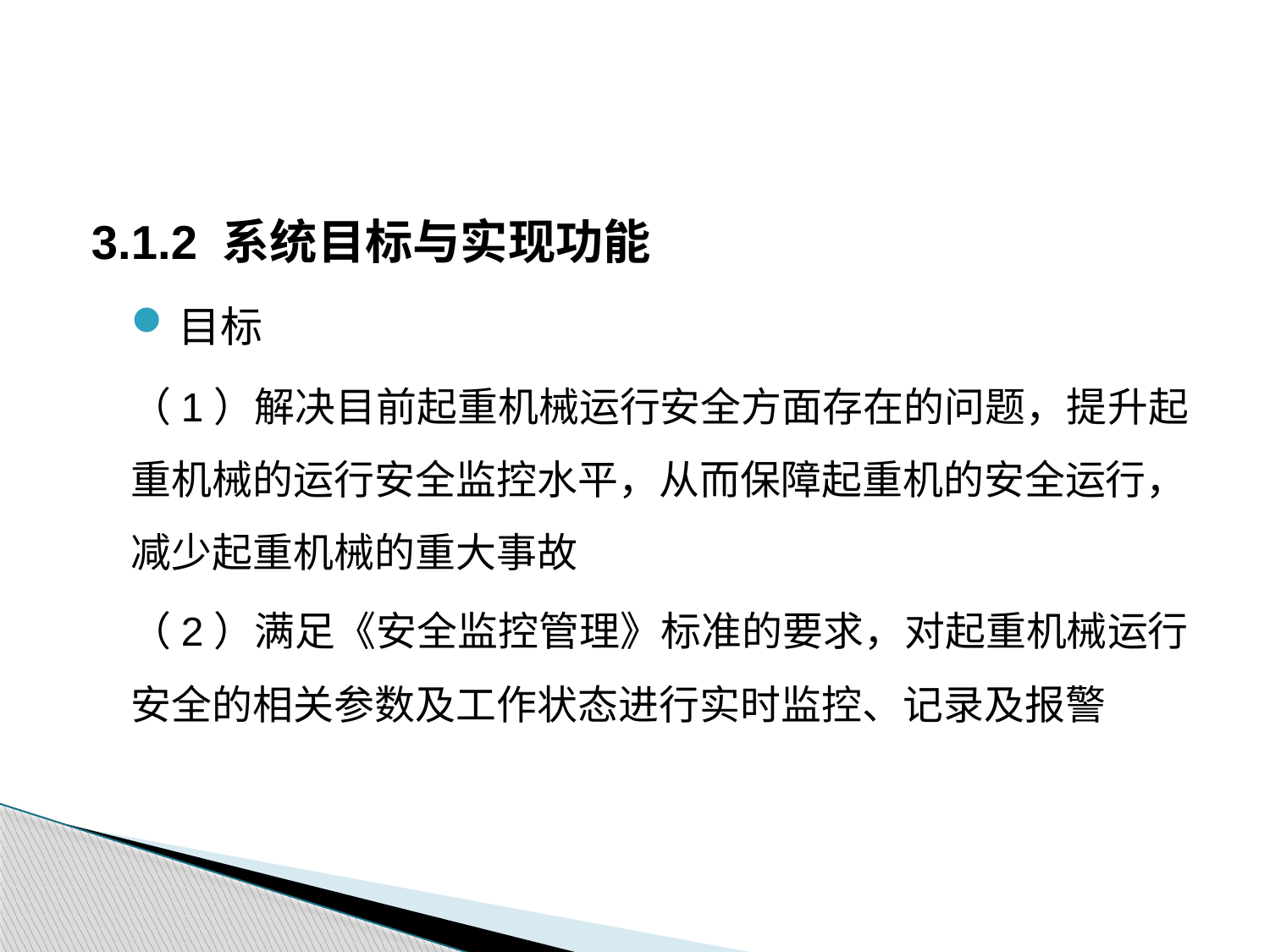

3.1.2 系统目标与实现功能
目标
（1）解决目前起重机械运行安全方面存在的问题，提升起重机械的运行安全监控水平，从而保障起重机的安全运行，减少起重机械的重大事故
（2）满足《安全监控管理》标准的要求，对起重机械运行安全的相关参数及工作状态进行实时监控、记录及报警